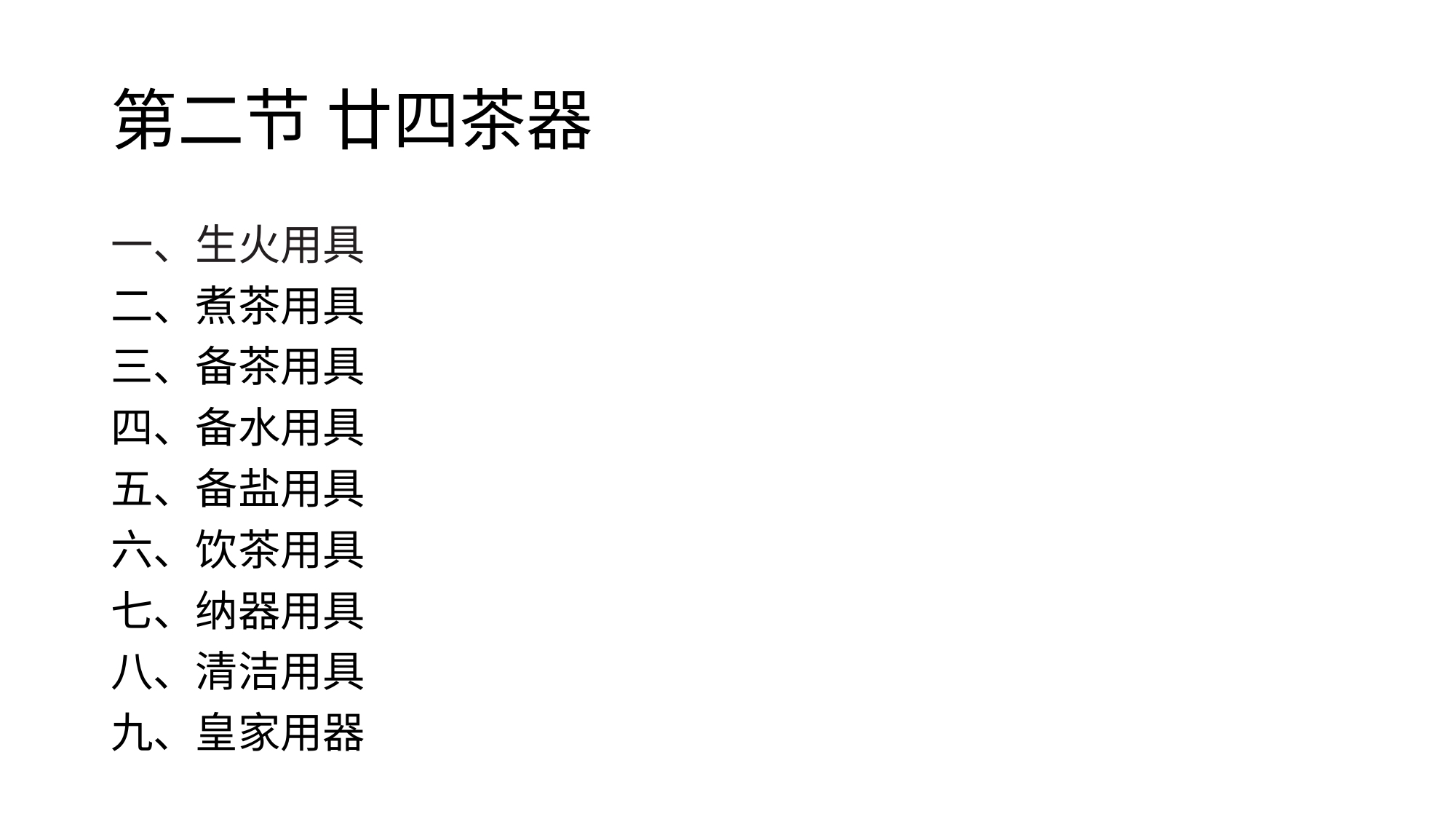

# 第二节 廿四茶器
一、生火用具
二、煮茶用具
三、备茶用具
四、备水用具
五、备盐用具
六、饮茶用具
七、纳器用具
八、清洁用具
九、皇家用器